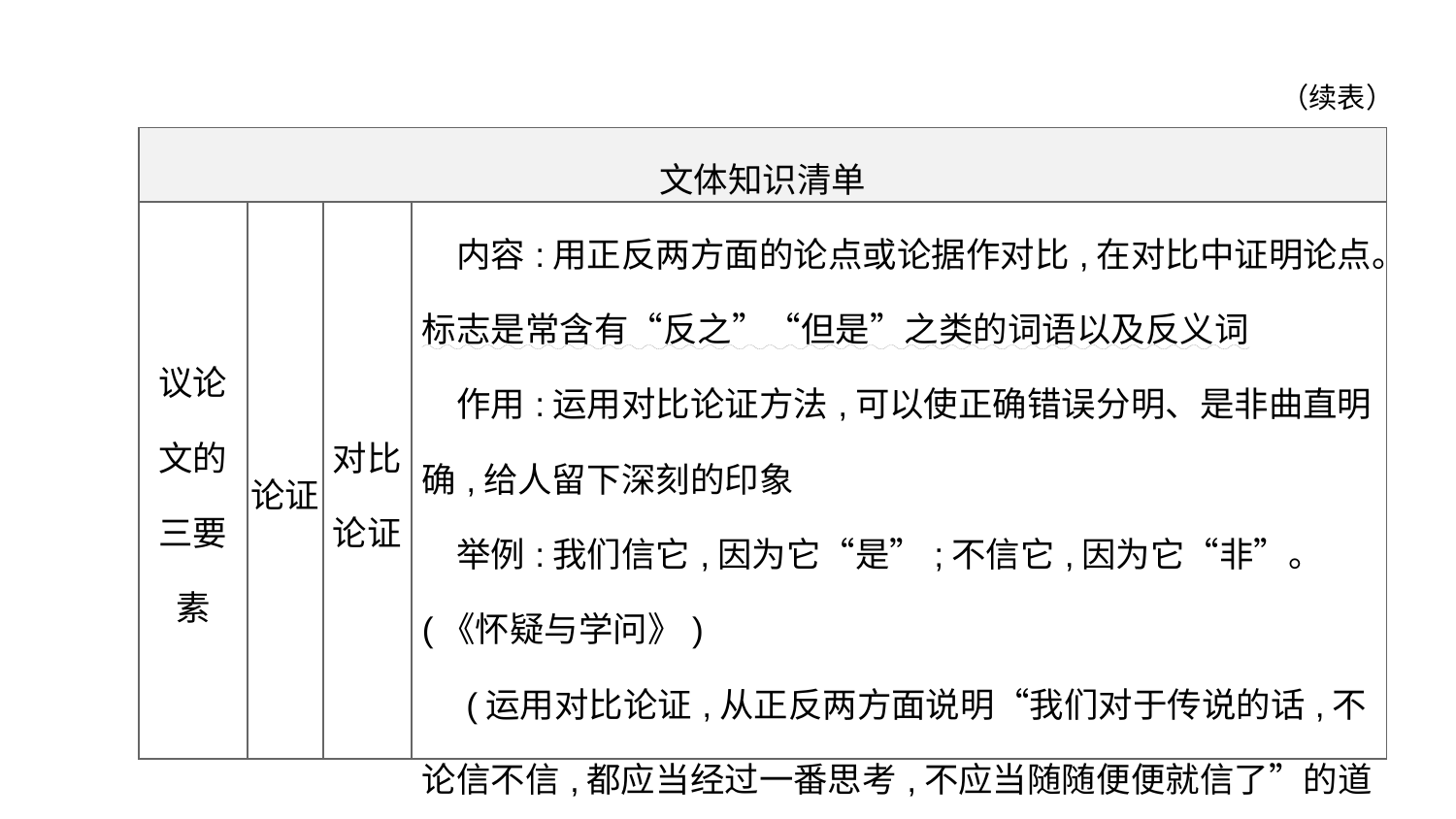

（续表）
| 文体知识清单 |  |  |  |
| --- | --- | --- | --- |
| 议论 文的 三要 素 | 论证 | 对比 论证 | 内容:用正反两方面的论点或论据作对比,在对比中证明论点。标志是常含有“反之”“但是”之类的词语以及反义词 　作用:运用对比论证方法,可以使正确错误分明、是非曲直明确,给人留下深刻的印象 　举例:我们信它,因为它“是”;不信它,因为它“非”。(《怀疑与学问》) 　(运用对比论证,从正反两方面说明“我们对于传说的话,不论信不信,都应当经过一番思考,不应当随随便便就信了”的道理) |